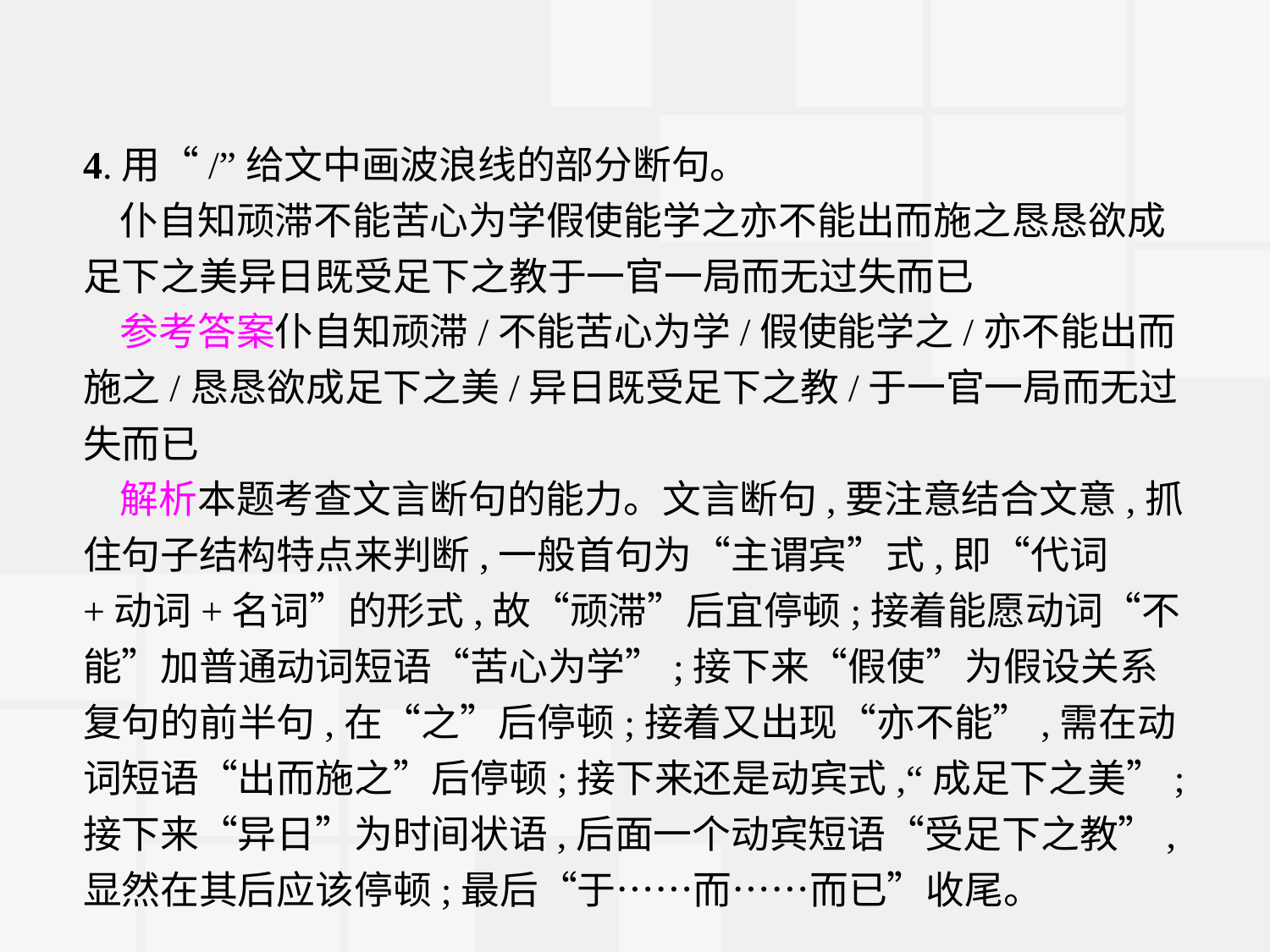

4.用“/”给文中画波浪线的部分断句。
仆自知顽滞不能苦心为学假使能学之亦不能出而施之恳恳欲成足下之美异日既受足下之教于一官一局而无过失而已
参考答案仆自知顽滞/不能苦心为学/假使能学之/亦不能出而施之/恳恳欲成足下之美/异日既受足下之教/于一官一局而无过失而已
解析本题考查文言断句的能力。文言断句,要注意结合文意,抓住句子结构特点来判断,一般首句为“主谓宾”式,即“代词+动词+名词”的形式,故“顽滞”后宜停顿;接着能愿动词“不能”加普通动词短语“苦心为学”;接下来“假使”为假设关系复句的前半句,在“之”后停顿;接着又出现“亦不能”,需在动词短语“出而施之”后停顿;接下来还是动宾式,“成足下之美”;接下来“异日”为时间状语,后面一个动宾短语“受足下之教”,显然在其后应该停顿;最后“于……而……而已”收尾。